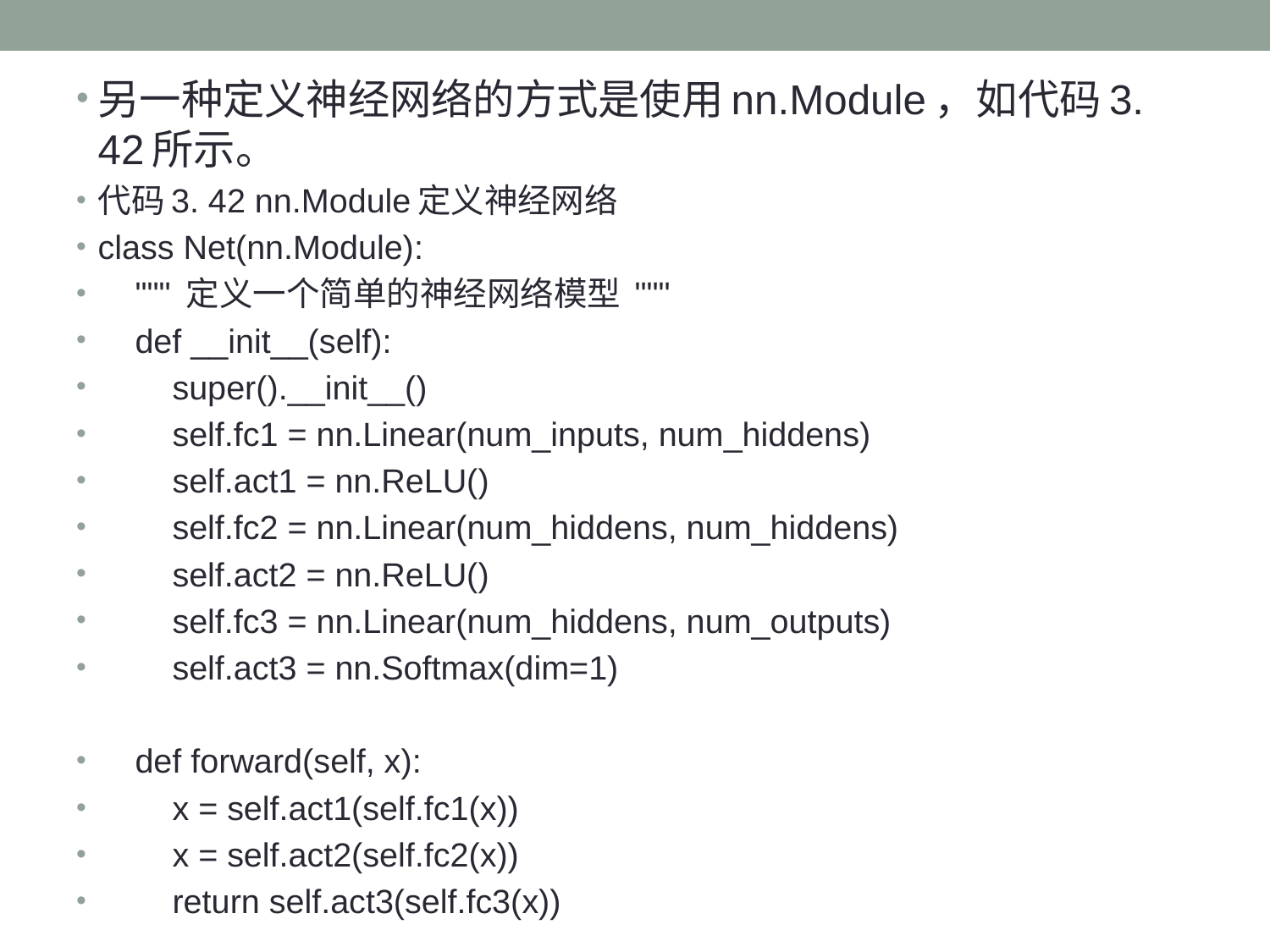

另一种定义神经网络的方式是使用nn.Module，如代码3. 42所示。
代码3. 42 nn.Module定义神经网络
class Net(nn.Module):
    """ 定义一个简单的神经网络模型 """
    def __init__(self):
        super().__init__()
        self.fc1 = nn.Linear(num_inputs, num_hiddens)
        self.act1 = nn.ReLU()
        self.fc2 = nn.Linear(num_hiddens, num_hiddens)
        self.act2 = nn.ReLU()
        self.fc3 = nn.Linear(num_hiddens, num_outputs)
        self.act3 = nn.Softmax(dim=1)

    def forward(self, x):
        x = self.act1(self.fc1(x))
        x = self.act2(self.fc2(x))
        return self.act3(self.fc3(x))